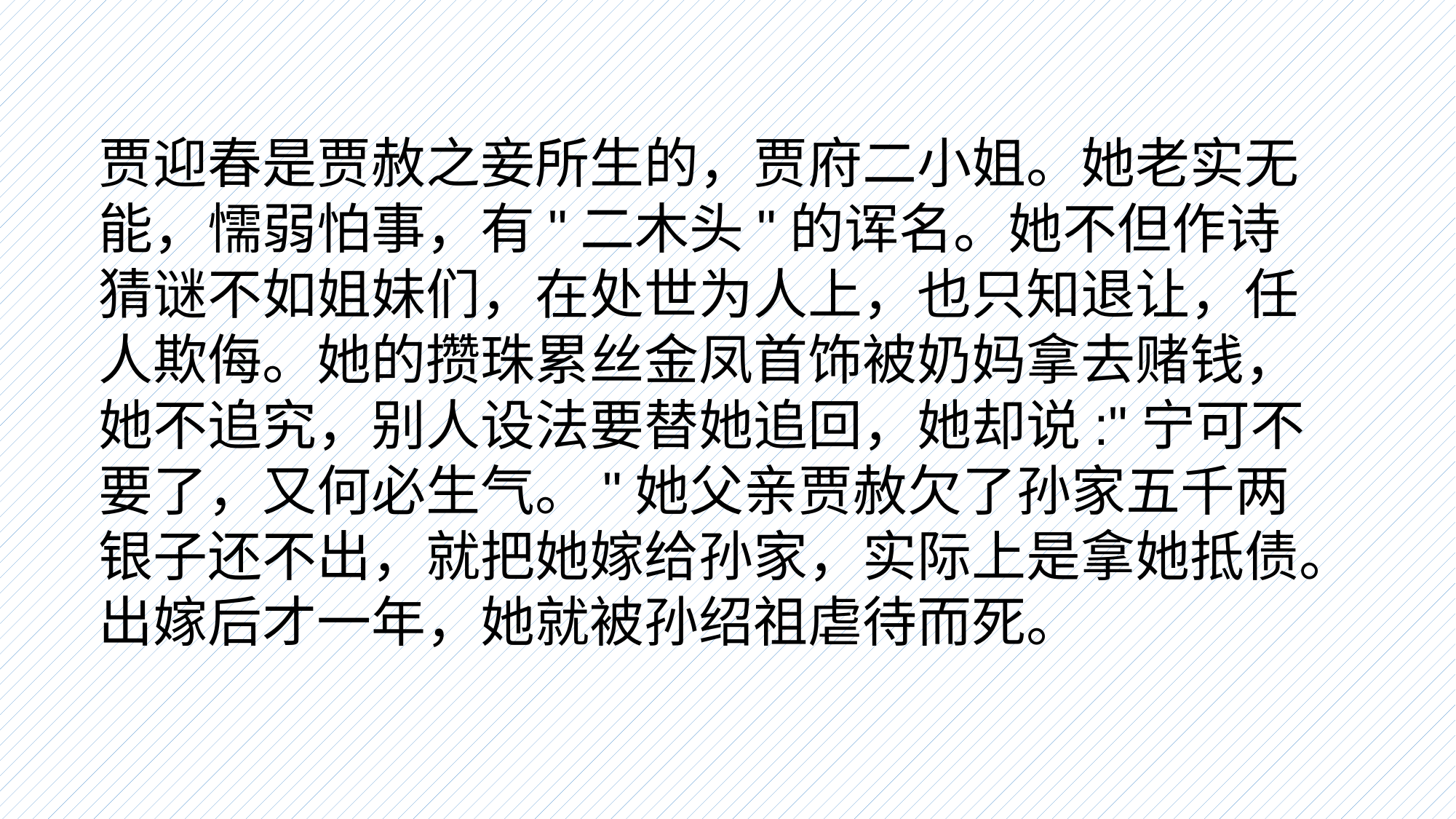

贾迎春是贾赦之妾所生的，贾府二小姐。她老实无能，懦弱怕事，有"二木头"的诨名。她不但作诗猜谜不如姐妹们，在处世为人上，也只知退让，任人欺侮。她的攒珠累丝金凤首饰被奶妈拿去赌钱，她不追究，别人设法要替她追回，她却说:"宁可不要了，又何必生气。"她父亲贾赦欠了孙家五千两银子还不出，就把她嫁给孙家，实际上是拿她抵债。出嫁后才一年，她就被孙绍祖虐待而死。